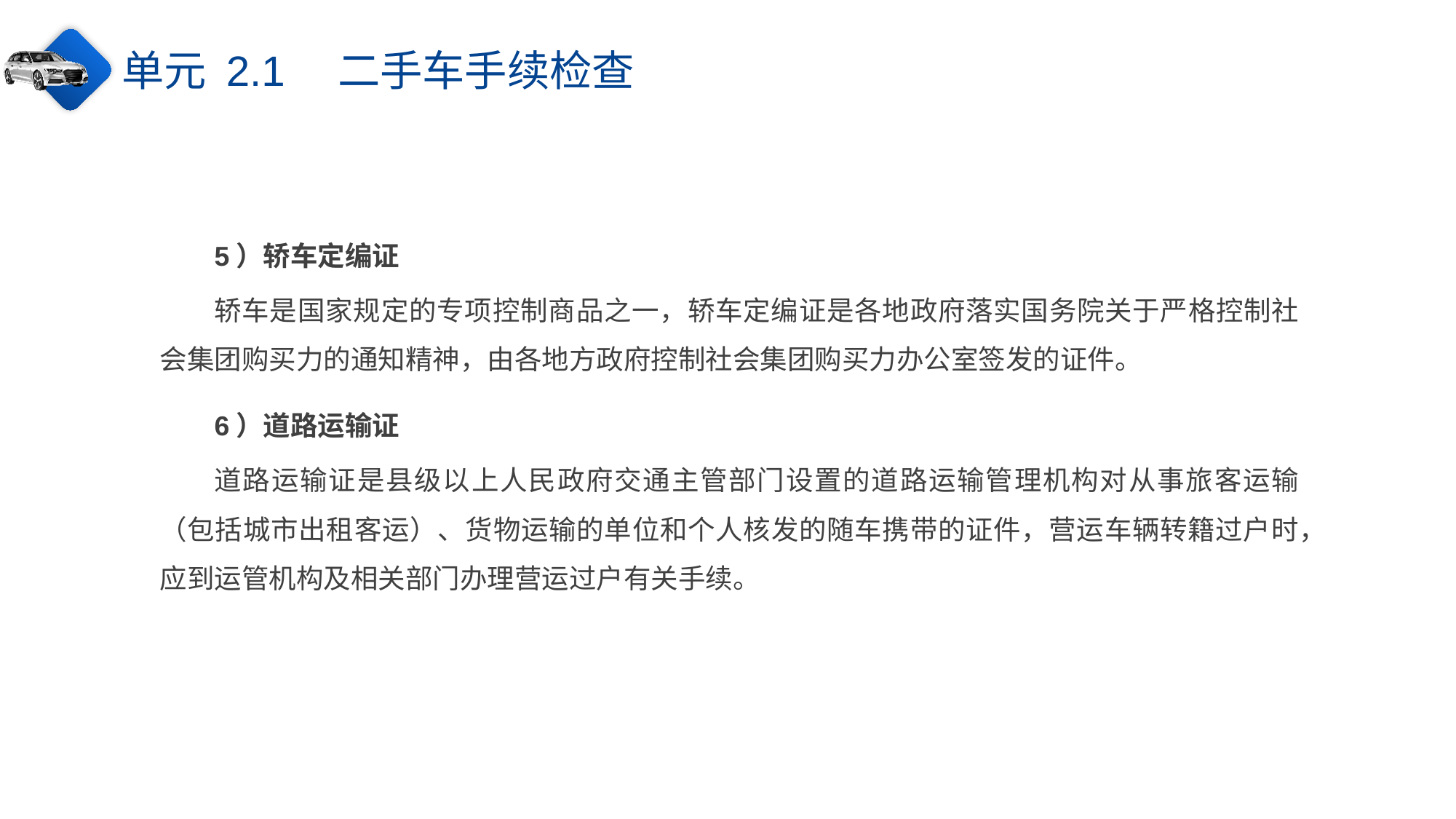

单元 2.1　二手车手续检查
5）轿车定编证
轿车是国家规定的专项控制商品之一，轿车定编证是各地政府落实国务院关于严格控制社会集团购买力的通知精神，由各地方政府控制社会集团购买力办公室签发的证件。
6）道路运输证
道路运输证是县级以上人民政府交通主管部门设置的道路运输管理机构对从事旅客运输（包括城市出租客运）、货物运输的单位和个人核发的随车携带的证件，营运车辆转籍过户时，应到运管机构及相关部门办理营运过户有关手续。